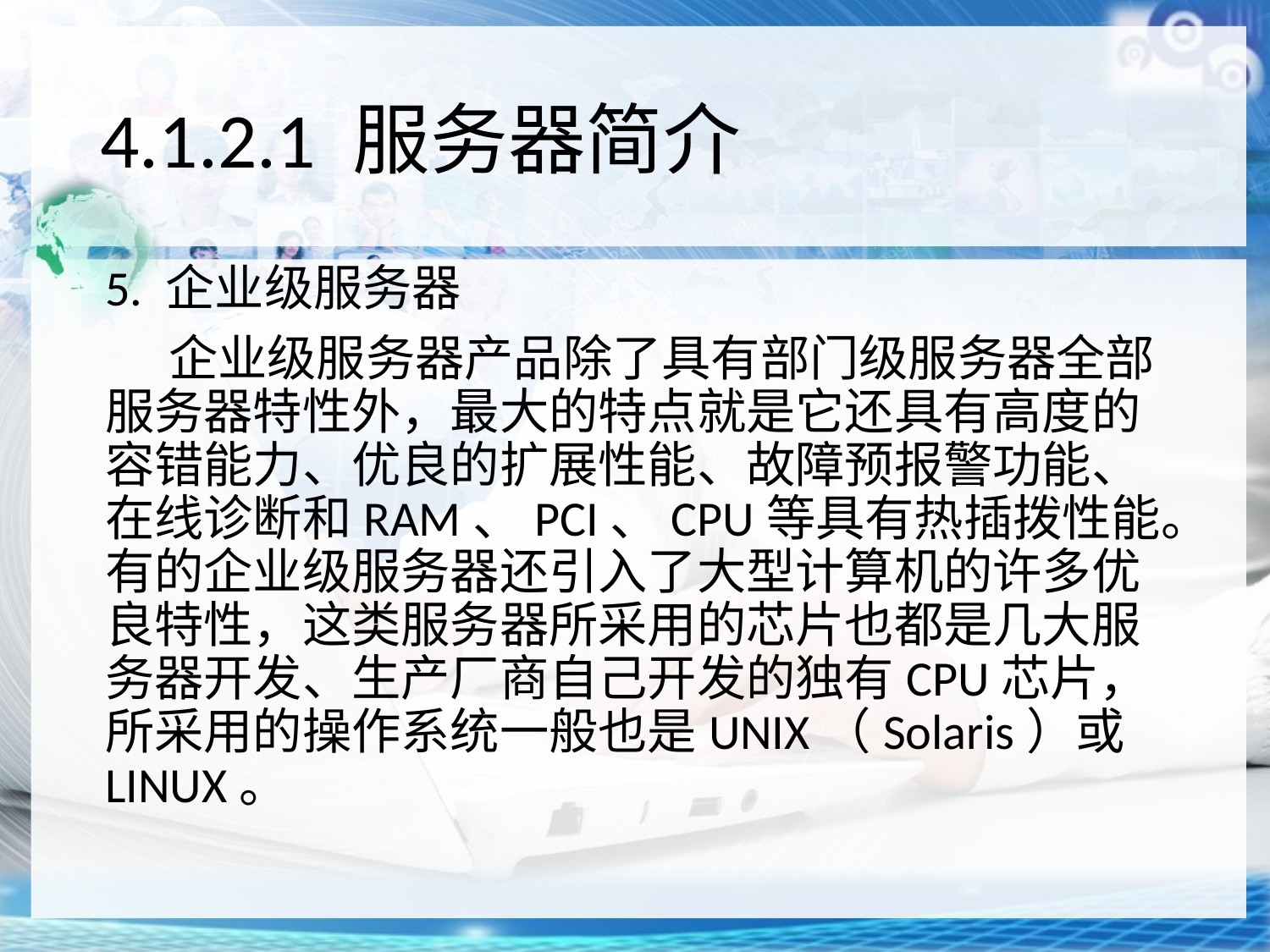

# 4.1.2.1 服务器简介
5. 企业级服务器
企业级服务器产品除了具有部门级服务器全部服务器特性外，最大的特点就是它还具有高度的容错能力、优良的扩展性能、故障预报警功能、在线诊断和RAM、PCI、CPU等具有热插拨性能。有的企业级服务器还引入了大型计算机的许多优良特性，这类服务器所采用的芯片也都是几大服务器开发、生产厂商自己开发的独有CPU芯片，所采用的操作系统一般也是UNIX（Solaris）或LINUX。